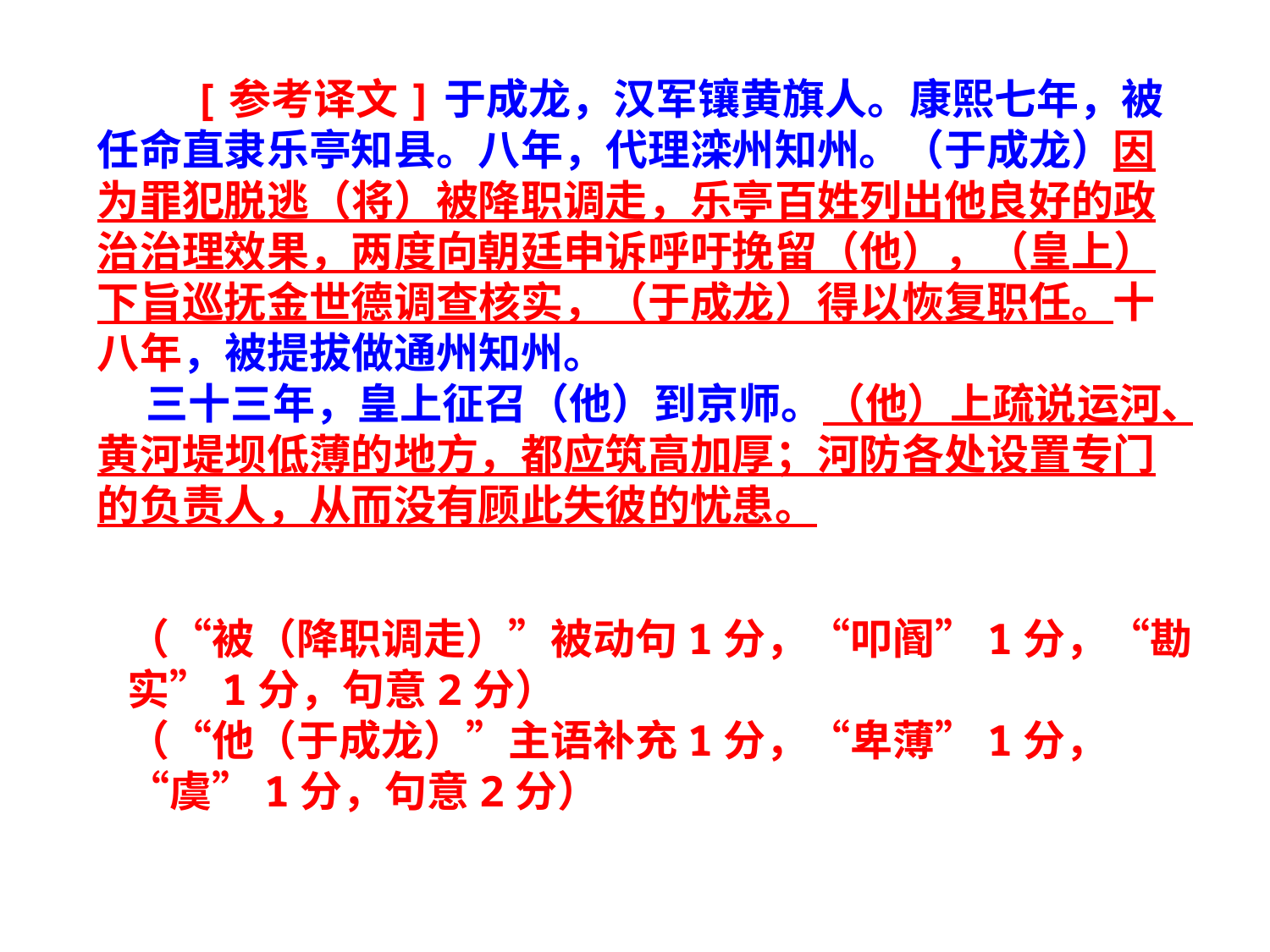

[参考译文]于成龙，汉军镶黄旗人。康熙七年，被任命直隶乐亭知县。八年，代理滦州知州。（于成龙）因为罪犯脱逃（将）被降职调走，乐亭百姓列出他良好的政治治理效果，两度向朝廷申诉呼吁挽留（他），（皇上）下旨巡抚金世德调查核实，（于成龙）得以恢复职任。十八年，被提拔做通州知州。
    三十三年，皇上征召（他）到京师。（他）上疏说运河、黄河堤坝低薄的地方，都应筑高加厚；河防各处设置专门的负责人，从而没有顾此失彼的忧患。
（“被（降职调走）”被动句1分，“叩阍”1分，“勘实”1分，句意2分）
（“他（于成龙）”主语补充1分，“卑薄”1分，“虞”1分，句意2分）